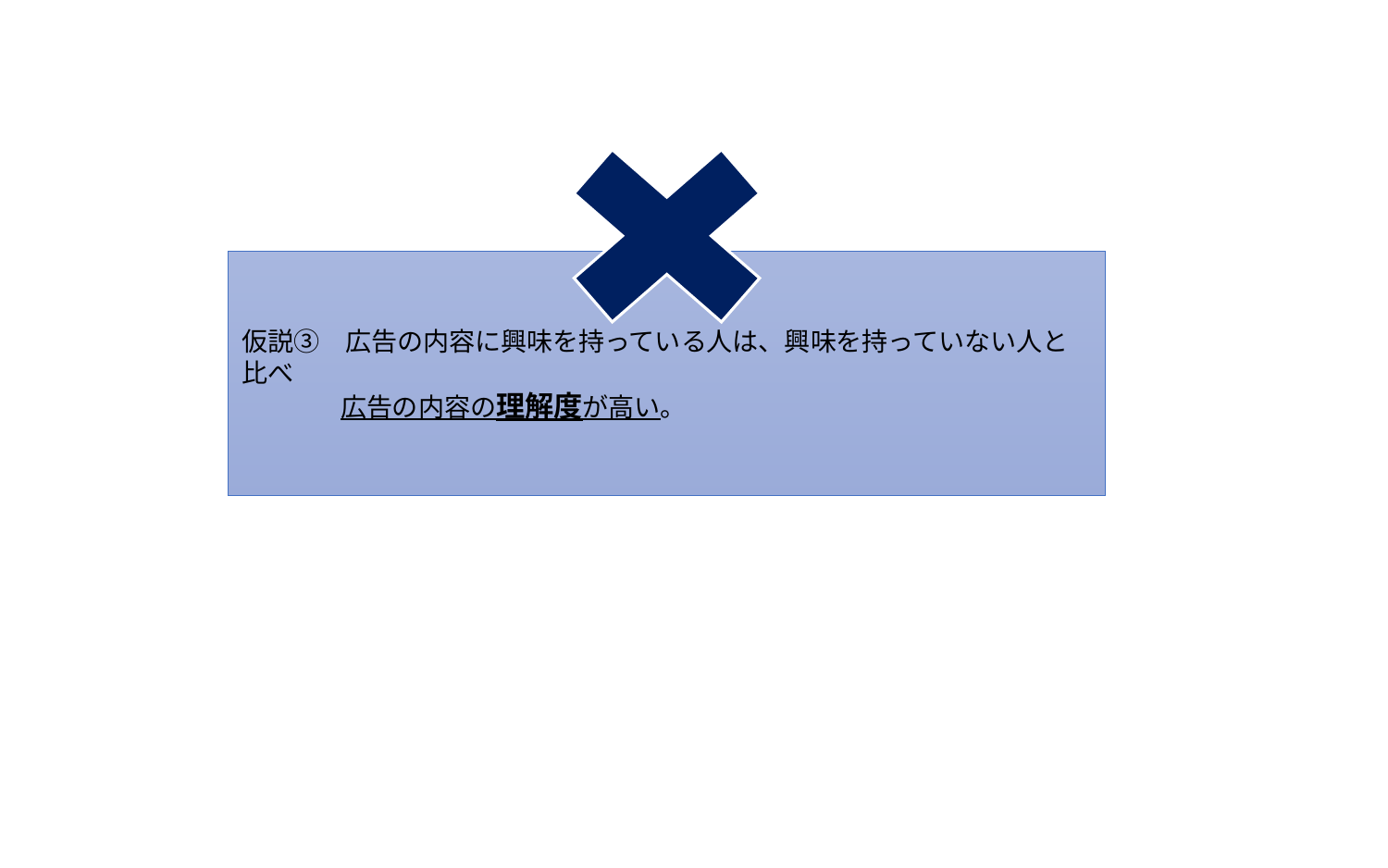

#

仮説③　広告の内容に興味を持っている人は、興味を持っていない人と比べ
                広告の内容の理解度が高い。